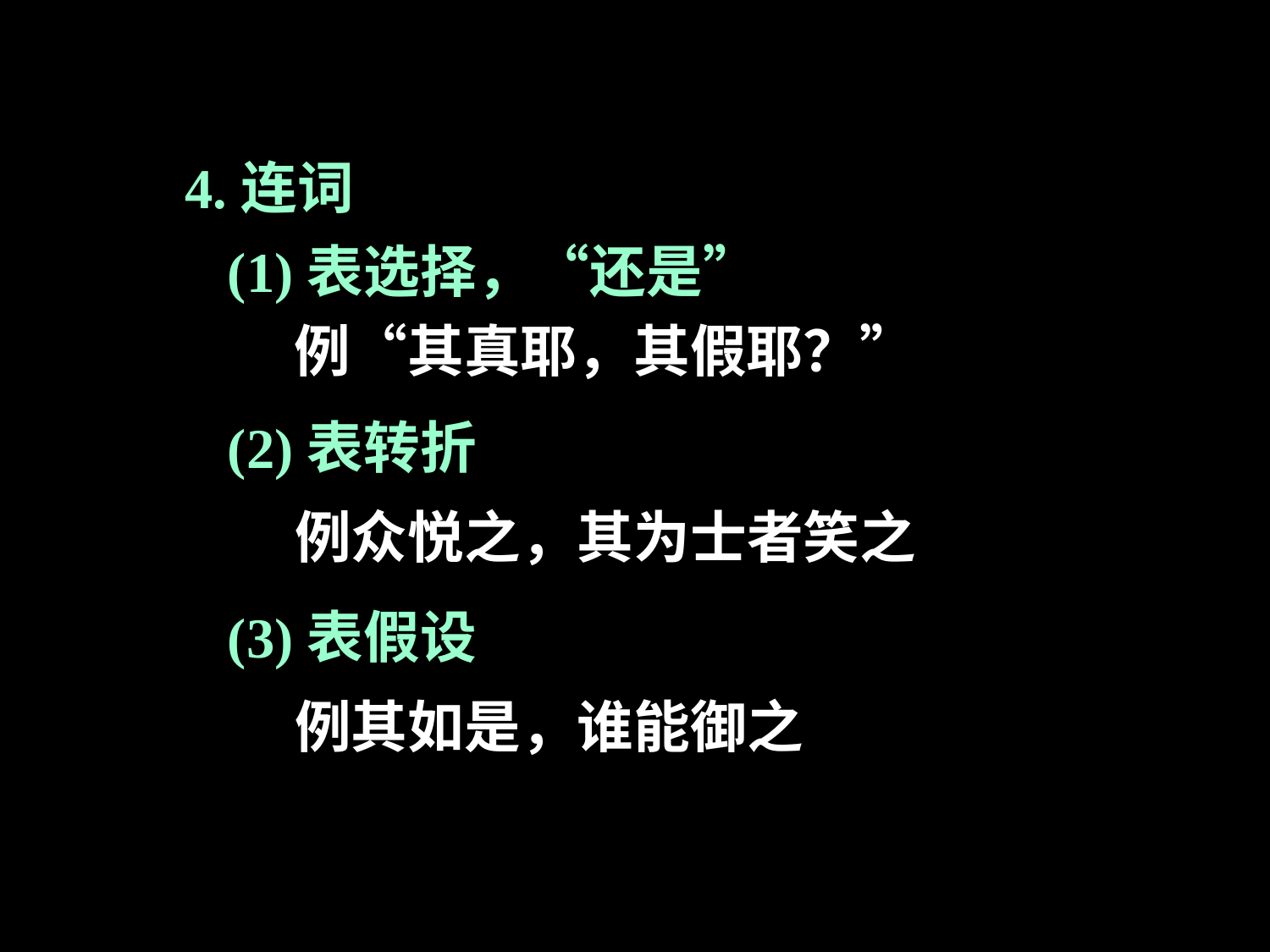

4.连词
(1)表选择，“还是”
例“其真耶，其假耶？”
(2)表转折
例众悦之，其为士者笑之
(3)表假设
例其如是，谁能御之